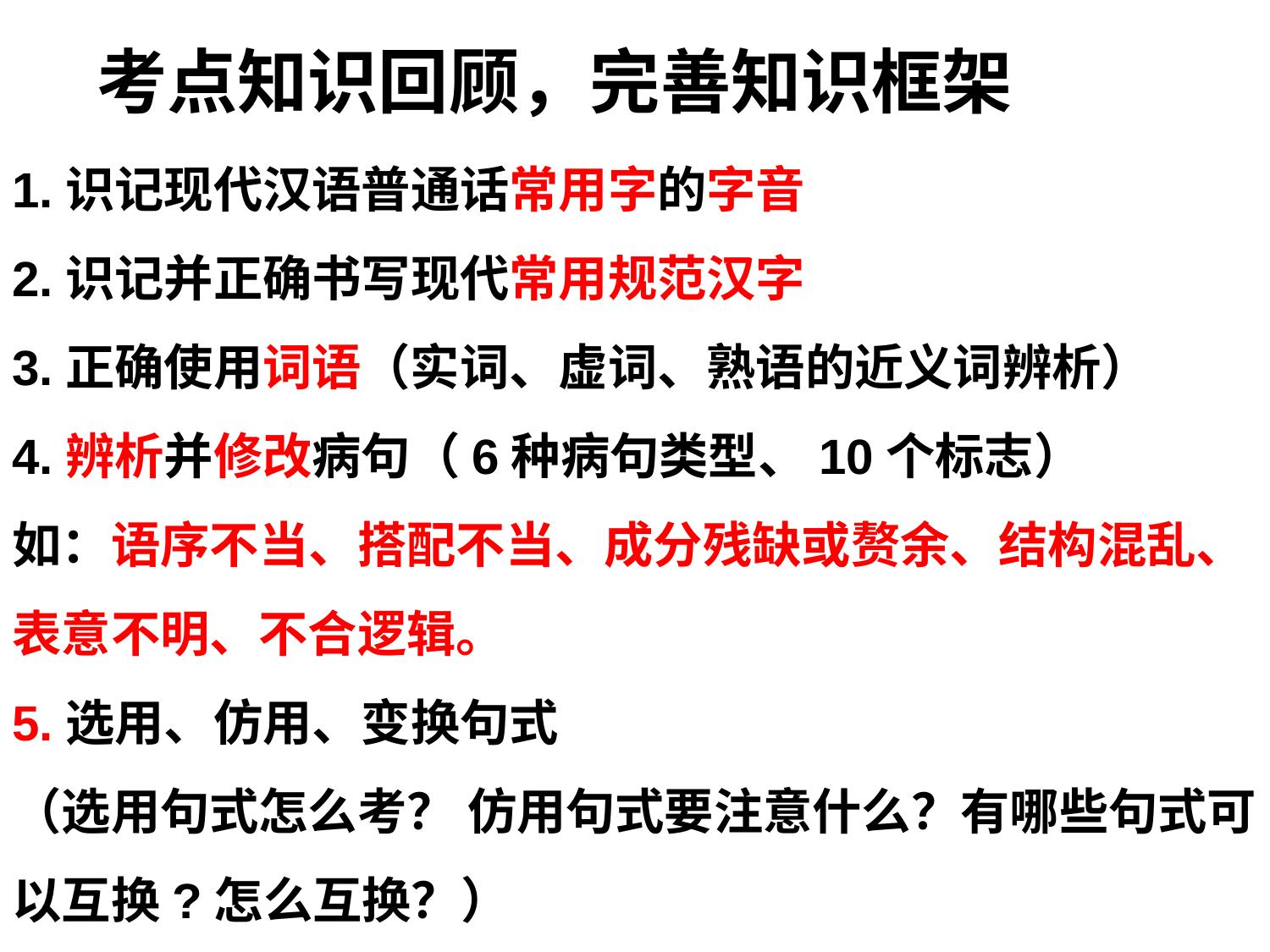

# 考点知识回顾，完善知识框架
1.识记现代汉语普通话常用字的字音
2.识记并正确书写现代常用规范汉字
3.正确使用词语（实词、虚词、熟语的近义词辨析）
4.辨析并修改病句（6种病句类型、10个标志）
如：语序不当、搭配不当、成分残缺或赘余、结构混乱、表意不明、不合逻辑。
5.选用、仿用、变换句式
（选用句式怎么考？ 仿用句式要注意什么？有哪些句式可以互换?怎么互换？）